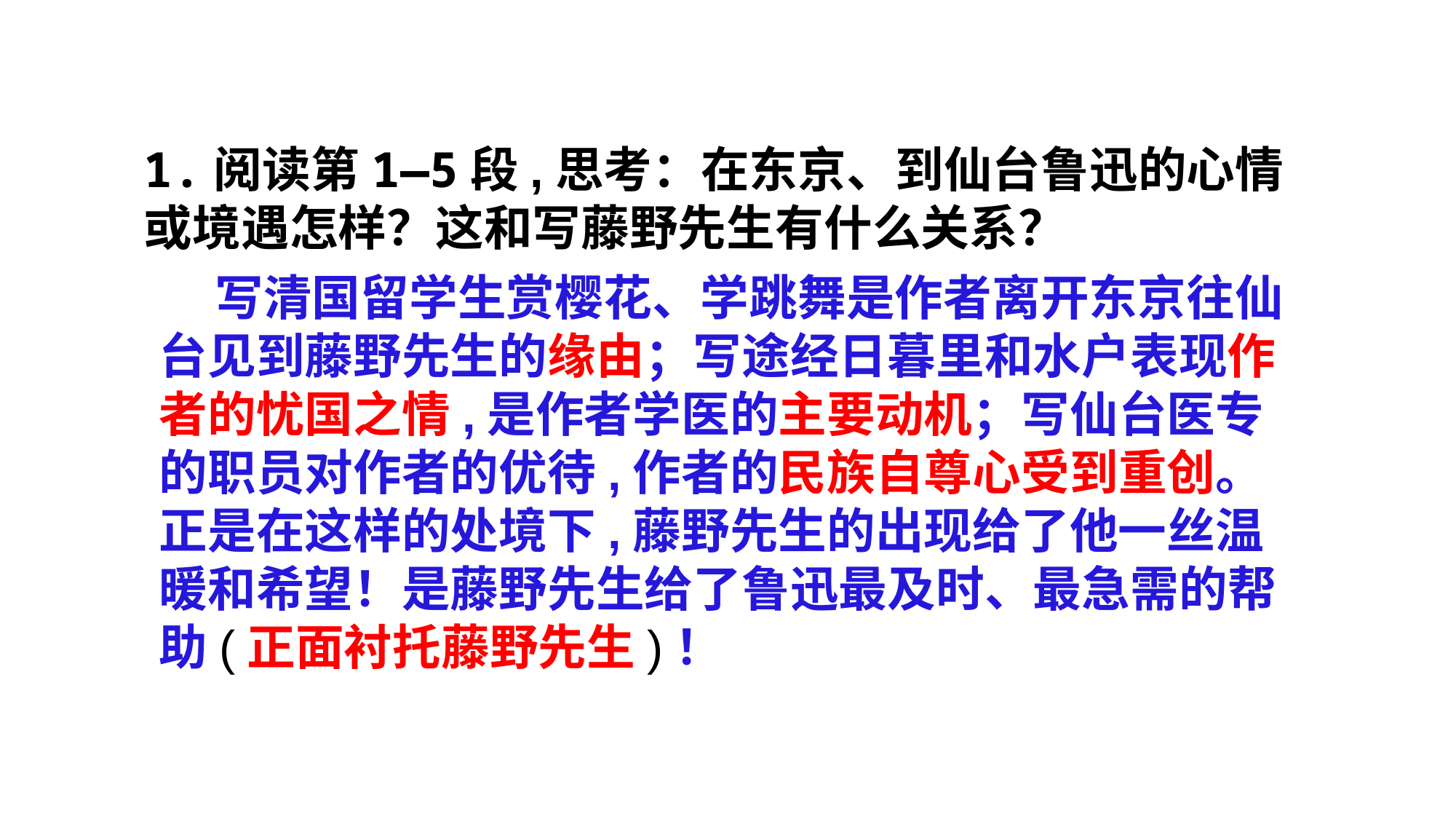

1.阅读第1—5段,思考：在东京、到仙台鲁迅的心情或境遇怎样？这和写藤野先生有什么关系？
    写清国留学生赏樱花、学跳舞是作者离开东京往仙台见到藤野先生的缘由；写途经日暮里和水户表现作者的忧国之情,是作者学医的主要动机；写仙台医专的职员对作者的优待,作者的民族自尊心受到重创。正是在这样的处境下,藤野先生的出现给了他一丝温暖和希望！是藤野先生给了鲁迅最及时、最急需的帮助(正面衬托藤野先生)！